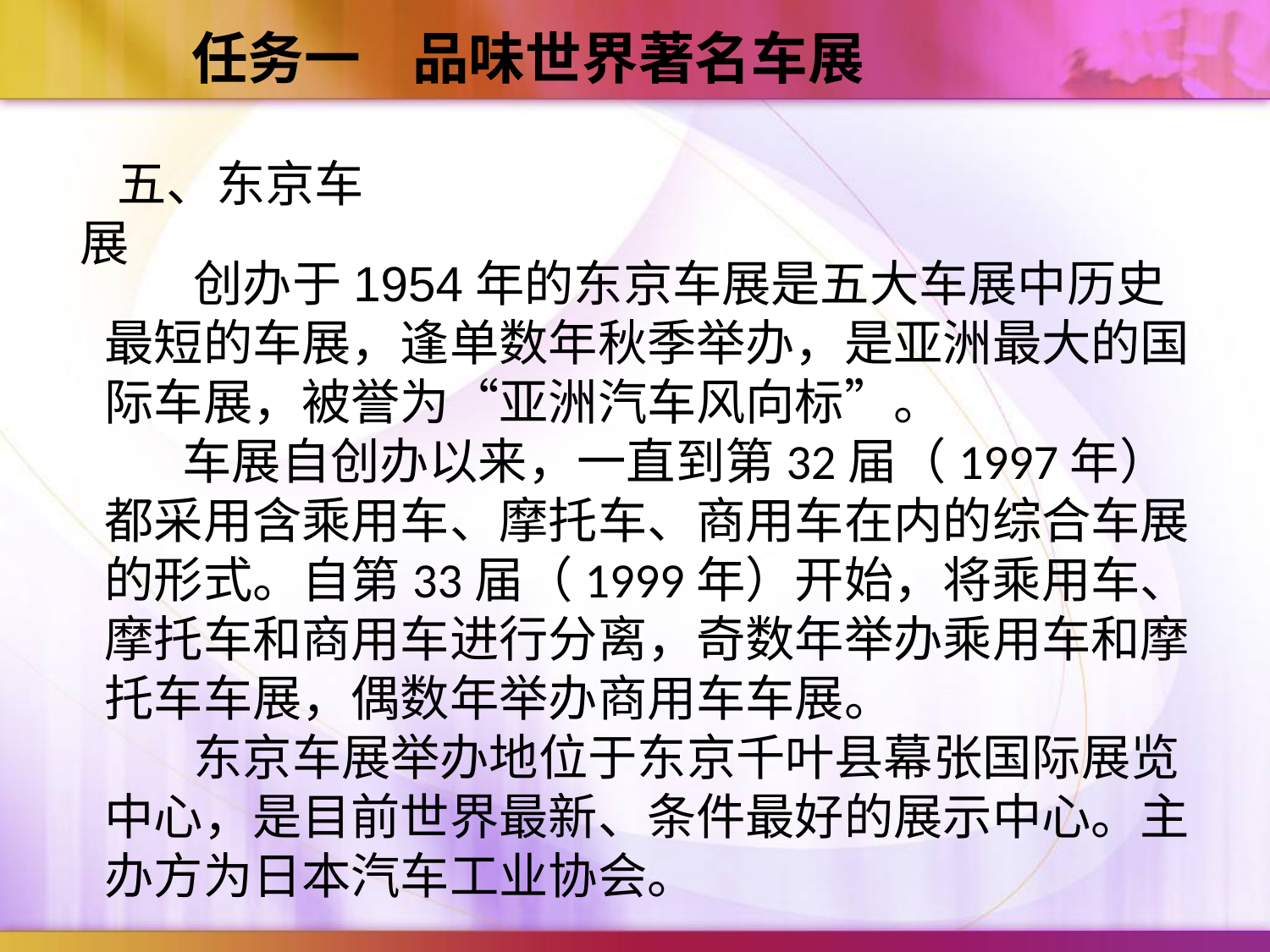

任务一    品味世界著名车展
五、东京车展
       创办于1954年的东京车展是五大车展中历史最短的车展，逢单数年秋季举办，是亚洲最大的国际车展，被誉为“亚洲汽车风向标”。
      车展自创办以来，一直到第32届（1997年）都采用含乘用车、摩托车、商用车在内的综合车展的形式。自第33届（1999年）开始，将乘用车、摩托车和商用车进行分离，奇数年举办乘用车和摩托车车展，偶数年举办商用车车展。
       东京车展举办地位于东京千叶县幕张国际展览中心，是目前世界最新、条件最好的展示中心。主办方为日本汽车工业协会。